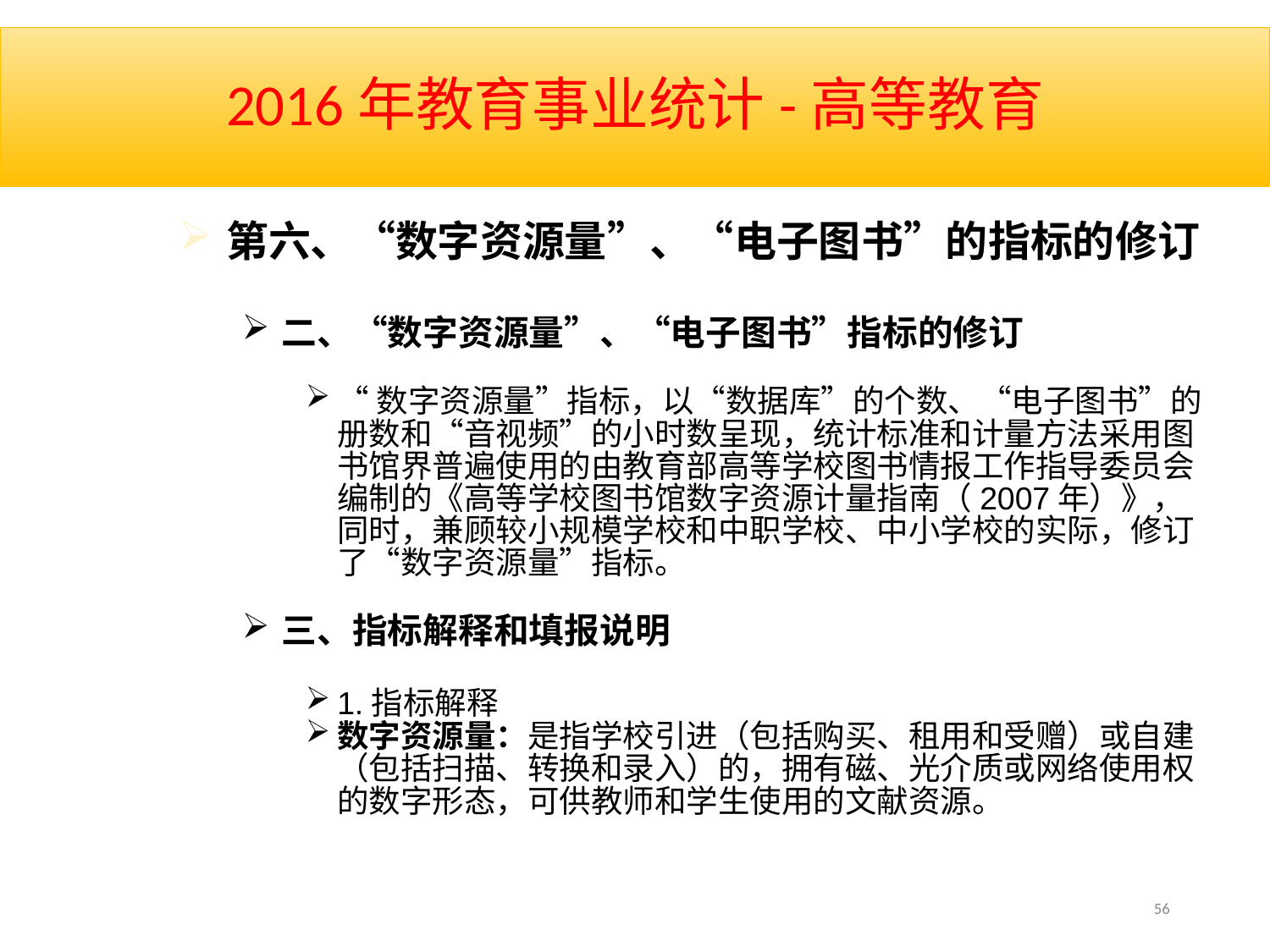

# 2016年教育事业统计-高等教育
第六、“数字资源量”、“电子图书”的指标的修订

二、“数字资源量”、“电子图书”指标的修订

“数字资源量”指标，以“数据库”的个数、“电子图书”的册数和“音视频”的小时数呈现，统计标准和计量方法采用图书馆界普遍使用的由教育部高等学校图书情报工作指导委员会编制的《高等学校图书馆数字资源计量指南（2007年）》，同时，兼顾较小规模学校和中职学校、中小学校的实际，修订了“数字资源量”指标。

三、指标解释和填报说明

1.指标解释
数字资源量：是指学校引进（包括购买、租用和受赠）或自建（包括扫描、转换和录入）的，拥有磁、光介质或网络使用权的数字形态，可供教师和学生使用的文献资源。
56